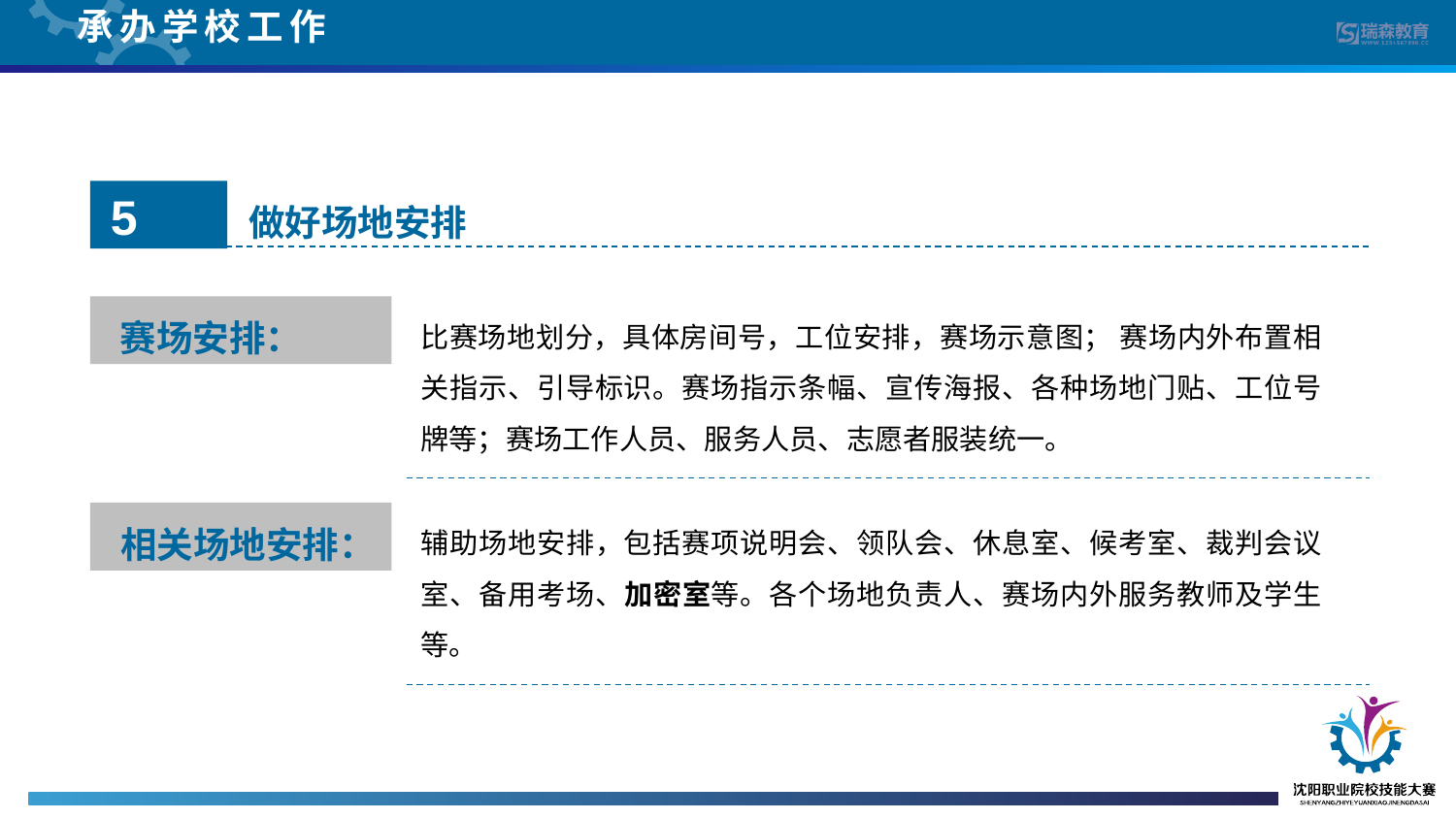

承办学校工作
5
做好场地安排

比赛场地划分，具体房间号，工位安排，赛场示意图； 赛场内外布置相关指示、引导标识。赛场指示条幅、宣传海报、各种场地门贴、工位号牌等；赛场工作人员、服务人员、志愿者服装统一。
赛场安排：

辅助场地安排，包括赛项说明会、领队会、休息室、候考室、裁判会议室、备用考场、加密室等。各个场地负责人、赛场内外服务教师及学生等。
相关场地安排：